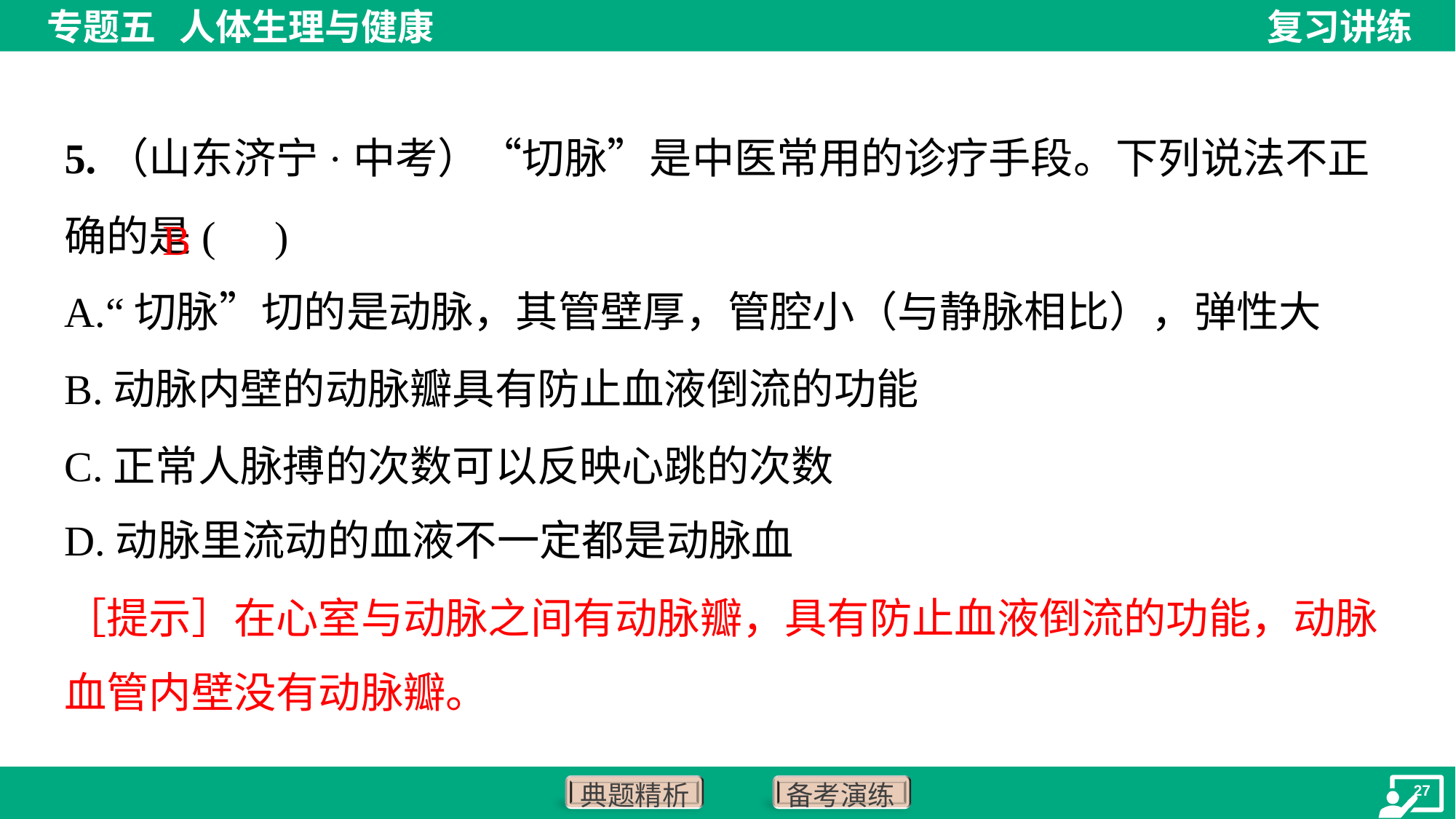

5.（山东济宁·中考）“切脉”是中医常用的诊疗手段。下列说法不正确的是(     )
B
A.“切脉”切的是动脉，其管壁厚，管腔小（与静脉相比），弹性大
B.动脉内壁的动脉瓣具有防止血液倒流的功能
C.正常人脉搏的次数可以反映心跳的次数
D.动脉里流动的血液不一定都是动脉血
［提示］在心室与动脉之间有动脉瓣，具有防止血液倒流的功能，动脉
血管内壁没有动脉瓣。